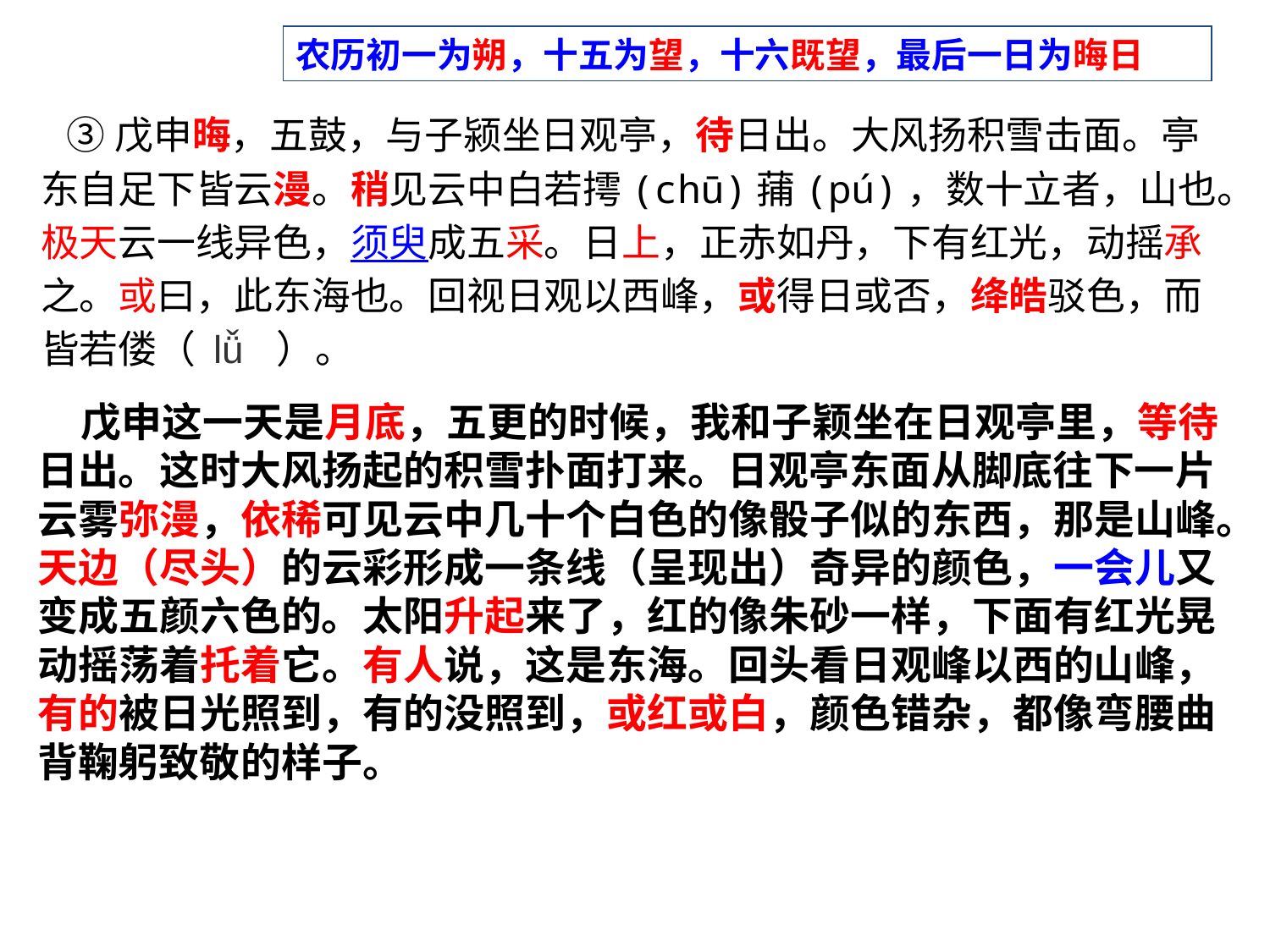

农历初一为朔，十五为望，十六既望，最后一日为晦日
   ③戊申晦，五鼓，与子颍坐日观亭，待日出。大风扬积雪击面。亭东自足下皆云漫。稍见云中白若摴(chū)蒱(pú)，数十立者，山也。极天云一线异色，须臾成五采。日上，正赤如丹，下有红光，动摇承之。或曰，此东海也。回视日观以西峰，或得日或否，绛皓驳色，而皆若偻（ lǚ ）。
   戊申这一天是月底，五更的时候，我和子颖坐在日观亭里，等待日出。这时大风扬起的积雪扑面打来。日观亭东面从脚底往下一片云雾弥漫，依稀可见云中几十个白色的像骰子似的东西，那是山峰。天边（尽头）的云彩形成一条线（呈现出）奇异的颜色，一会儿又变成五颜六色的。太阳升起来了，红的像朱砂一样，下面有红光晃动摇荡着托着它。有人说，这是东海。回头看日观峰以西的山峰，有的被日光照到，有的没照到，或红或白，颜色错杂，都像弯腰曲背鞠躬致敬的样子。